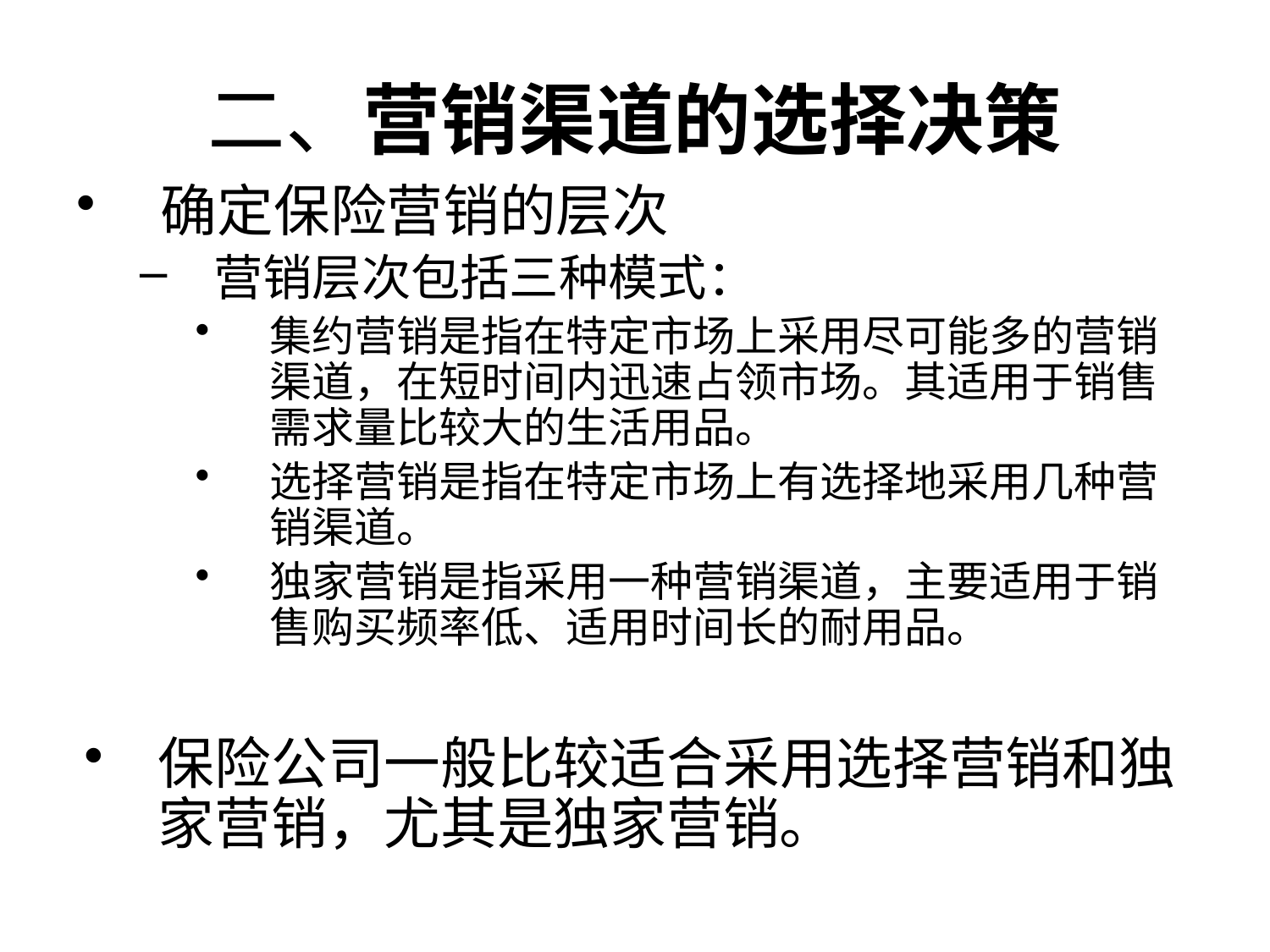

# 二、营销渠道的选择决策
确定保险营销的层次
营销层次包括三种模式：
集约营销是指在特定市场上采用尽可能多的营销渠道，在短时间内迅速占领市场。其适用于销售需求量比较大的生活用品。
选择营销是指在特定市场上有选择地采用几种营销渠道。
独家营销是指采用一种营销渠道，主要适用于销售购买频率低、适用时间长的耐用品。

保险公司一般比较适合采用选择营销和独家营销，尤其是独家营销。